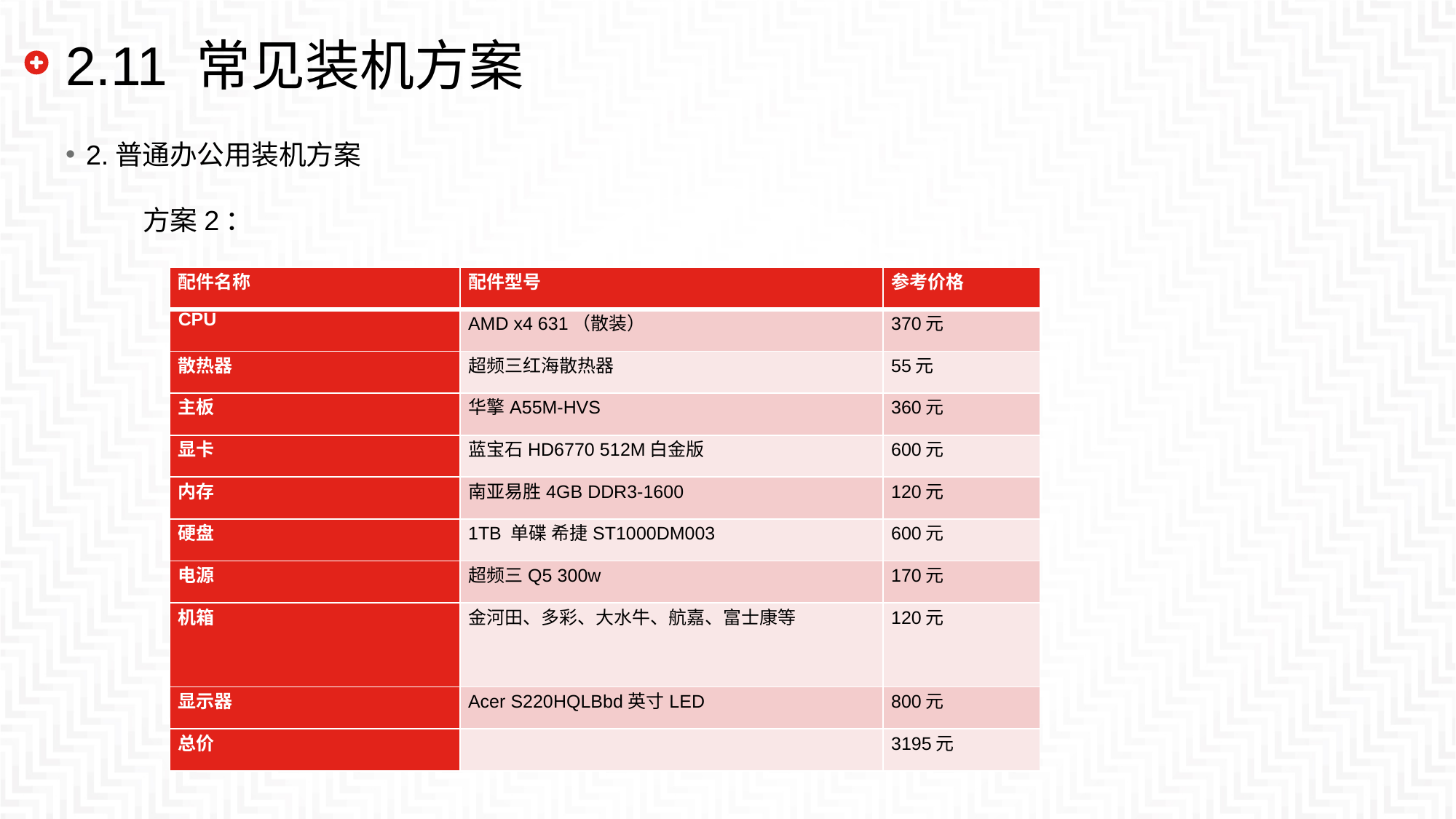

# 2.11 常见装机方案
2.普通办公用装机方案
方案2：

| 配件名称 | 配件型号 | 参考价格 |
| --- | --- | --- |
| CPU | AMD x4 631（散装） | 370元 |
| 散热器 | 超频三红海散热器 | 55元 |
| 主板 | 华擎A55M-HVS | 360元 |
| 显卡 | 蓝宝石HD6770 512M白金版 | 600元 |
| 内存 | 南亚易胜4GB DDR3-1600 | 120元 |
| 硬盘 | 1TB 单碟 希捷ST1000DM003 | 600元 |
| 电源 | 超频三Q5 300w | 170元 |
| 机箱 | 金河田、多彩、大水牛、航嘉、富士康等 | 120元 |
| 显示器 | Acer S220HQLBbd英寸LED | 800元 |
| 总价 |  | 3195元 |